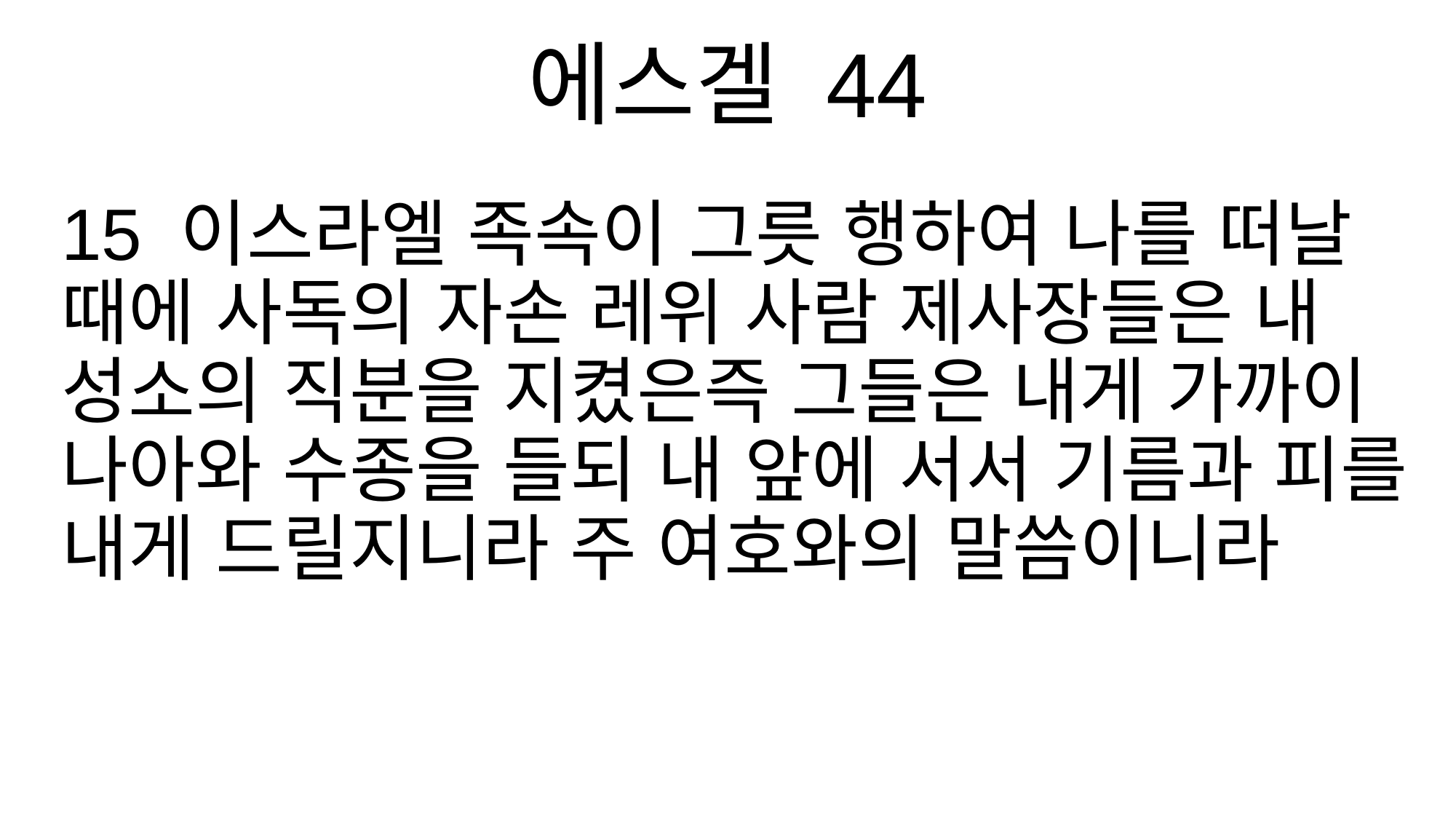

에스겔 44
15 이스라엘 족속이 그릇 행하여 나를 떠날 때에 사독의 자손 레위 사람 제사장들은 내 성소의 직분을 지켰은즉 그들은 내게 가까이 나아와 수종을 들되 내 앞에 서서 기름과 피를 내게 드릴지니라 주 여호와의 말씀이니라